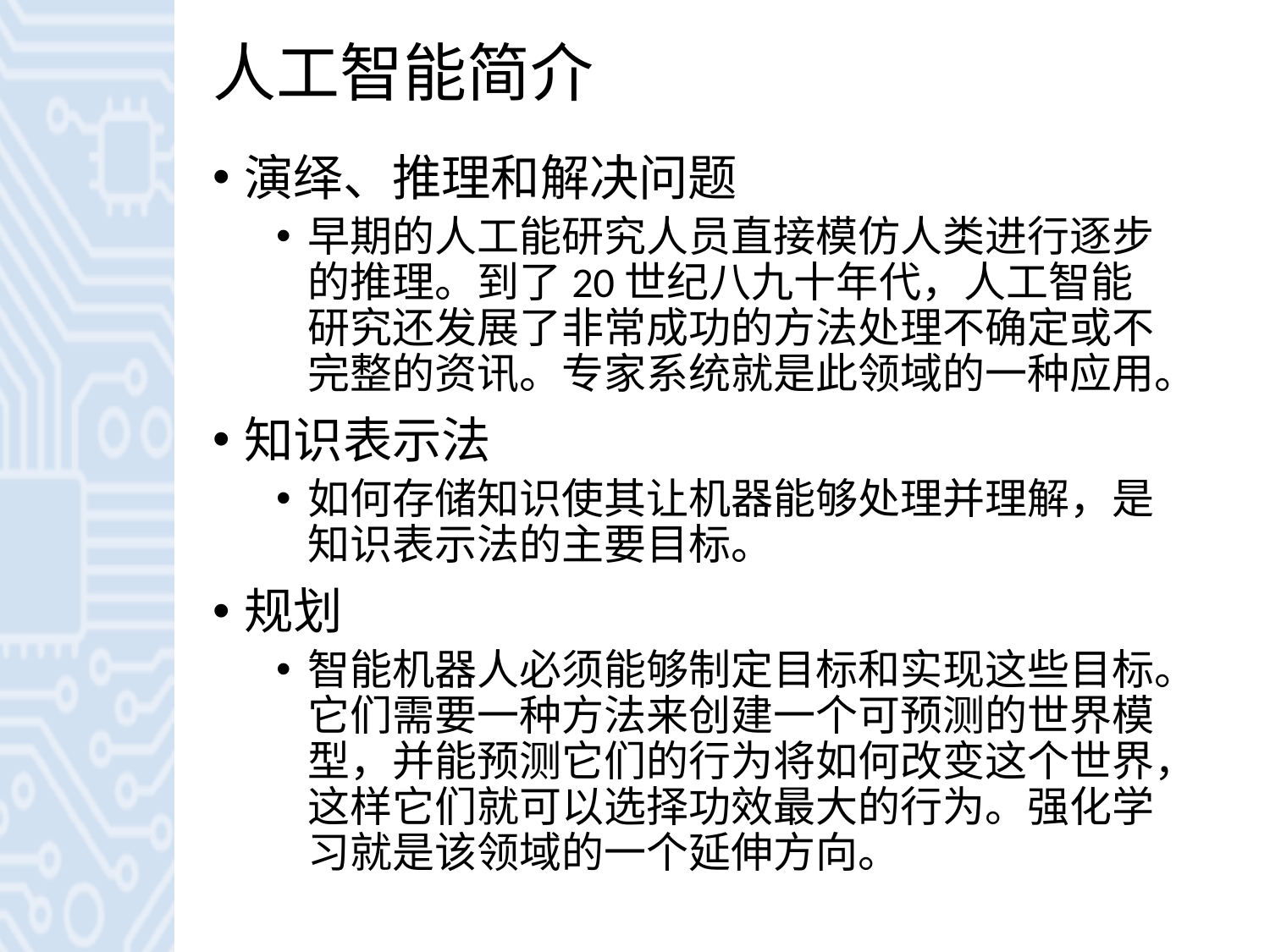

# 人工智能简介
演绎、推理和解决问题
早期的人工能研究人员直接模仿人类进行逐步的推理。到了20世纪八九十年代，人工智能研究还发展了非常成功的方法处理不确定或不完整的资讯。专家系统就是此领域的一种应用。
知识表示法
如何存储知识使其让机器能够处理并理解，是知识表示法的主要目标。
规划
智能机器人必须能够制定目标和实现这些目标。它们需要一种方法来创建一个可预测的世界模型，并能预测它们的行为将如何改变这个世界，这样它们就可以选择功效最大的行为。强化学习就是该领域的一个延伸方向。